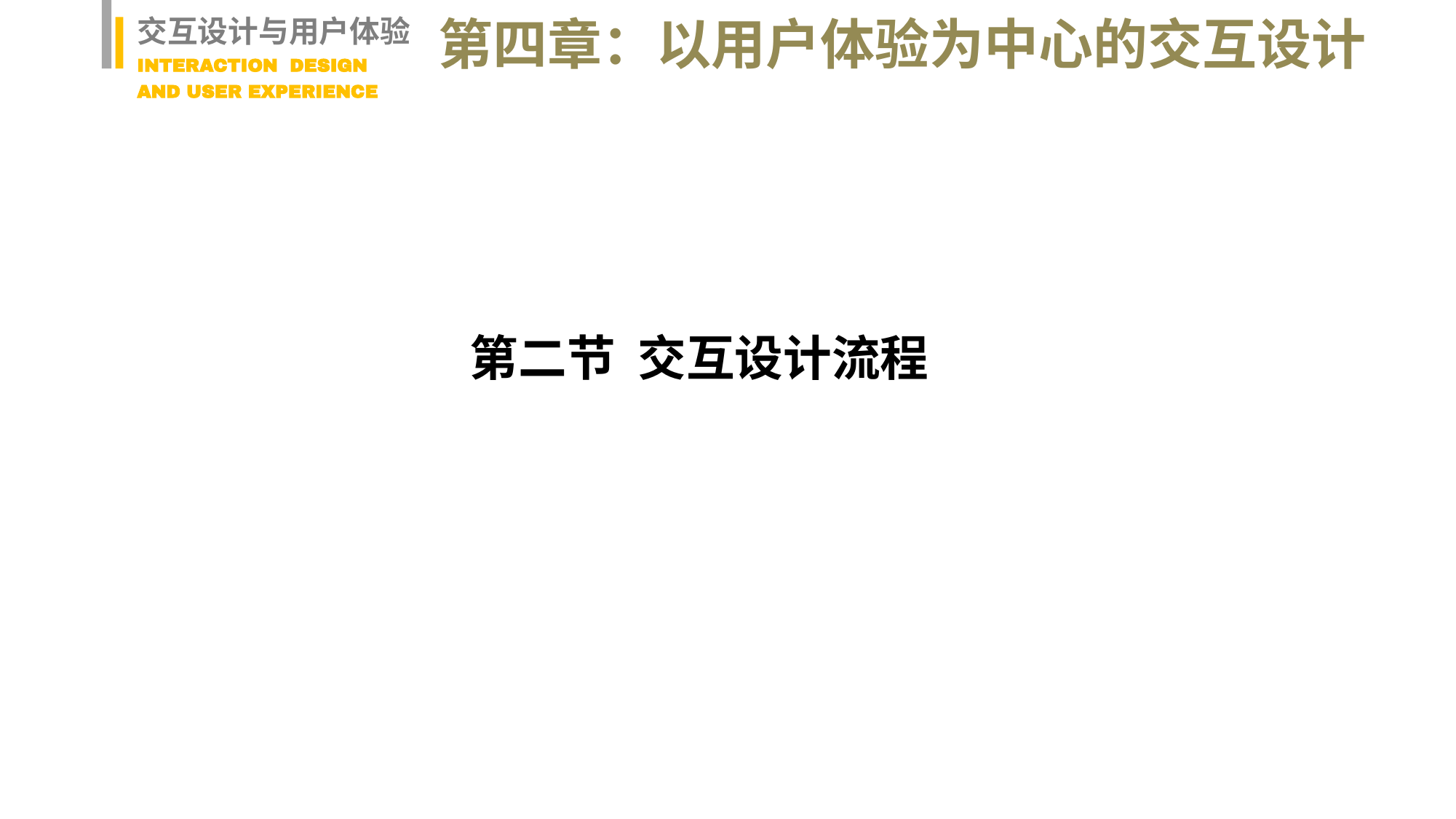

交互设计与用户体验
INTERACTION  DESIGN
AND USER EXPERIENCE
第四章：以用户体验为中心的交互设计

第二节  交互设计流程